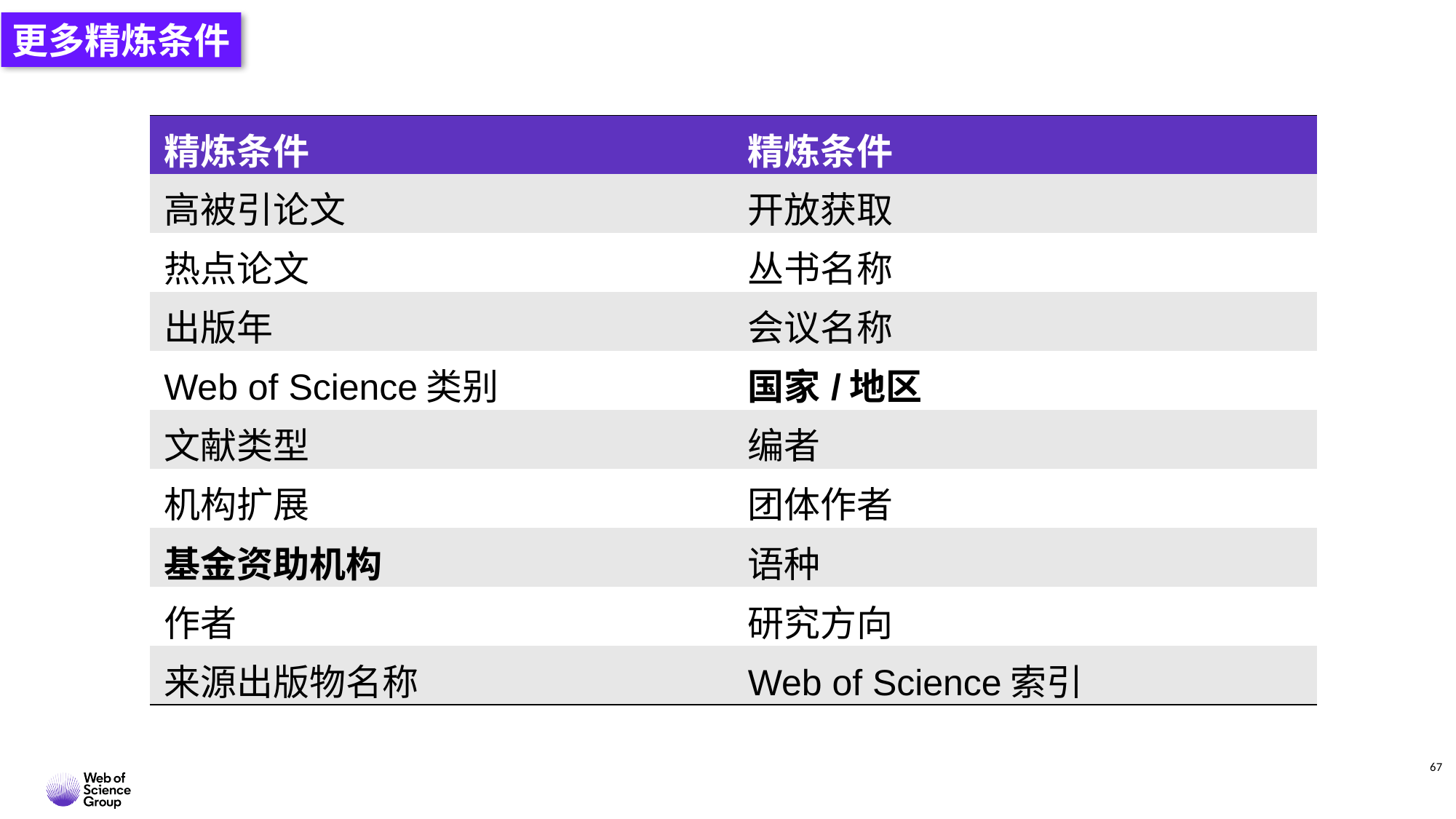

更多精炼条件
| 精炼条件 | 精炼条件 |
| --- | --- |
| 高被引论文 | 开放获取 |
| 热点论文 | 丛书名称 |
| 出版年 | 会议名称 |
| Web of Science类别 | 国家/地区 |
| 文献类型 | 编者 |
| 机构扩展 | 团体作者 |
| 基金资助机构 | 语种 |
| 作者 | 研究方向 |
| 来源出版物名称 | Web of Science索引 |

67